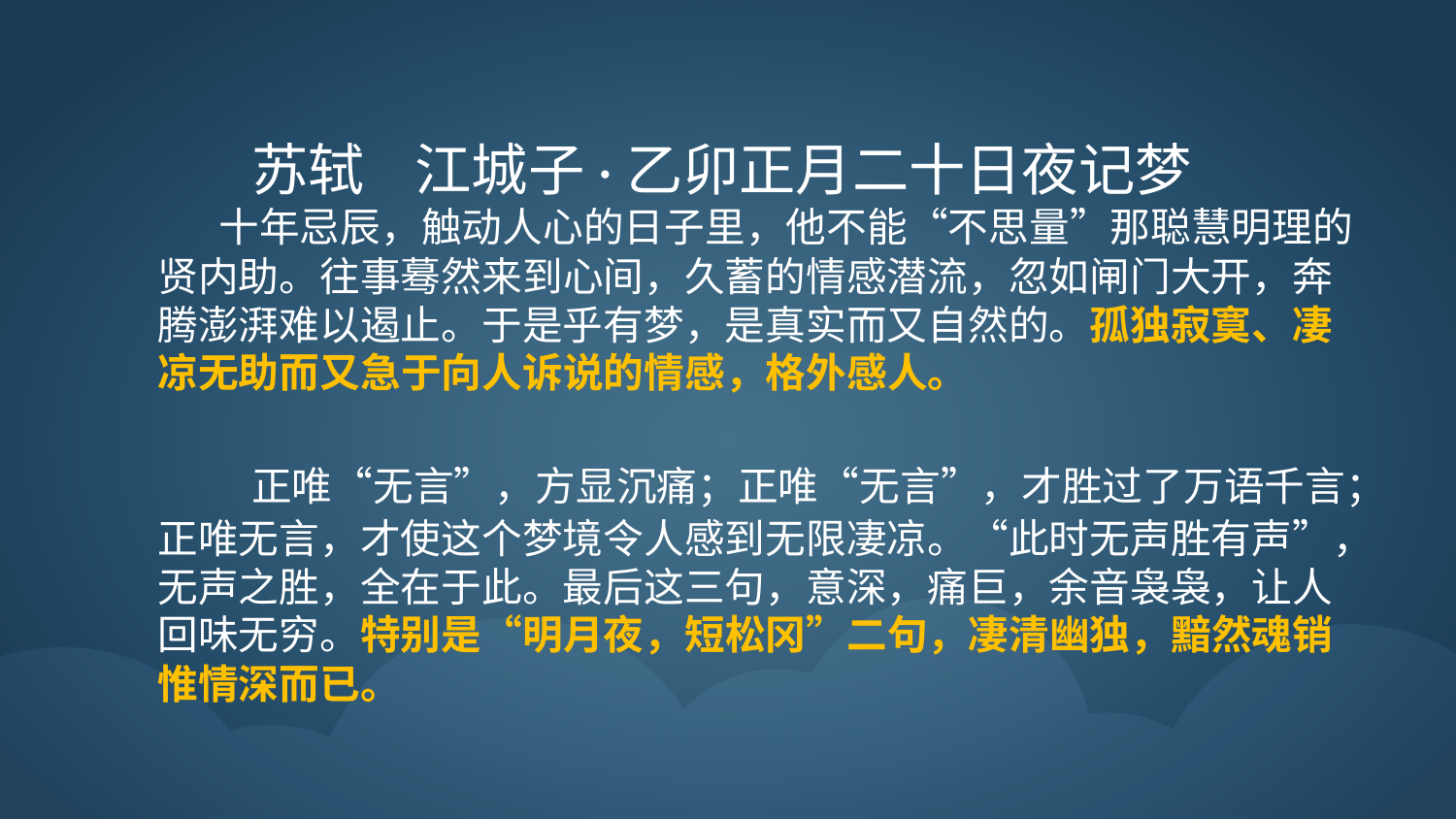

苏轼    江城子·乙卯正月二十日夜记梦
 十年忌辰，触动人心的日子里，他不能“不思量”那聪慧明理的贤内助。往事蓦然来到心间，久蓄的情感潜流，忽如闸门大开，奔腾澎湃难以遏止。于是乎有梦，是真实而又自然的。孤独寂寞、凄凉无助而又急于向人诉说的情感，格外感人。

   正唯“无言”，方显沉痛；正唯“无言”，才胜过了万语千言；正唯无言，才使这个梦境令人感到无限凄凉。“此时无声胜有声”，无声之胜，全在于此。最后这三句，意深，痛巨，余音袅袅，让人回味无穷。特别是“明月夜，短松冈”二句，凄清幽独，黯然魂销惟情深而已。